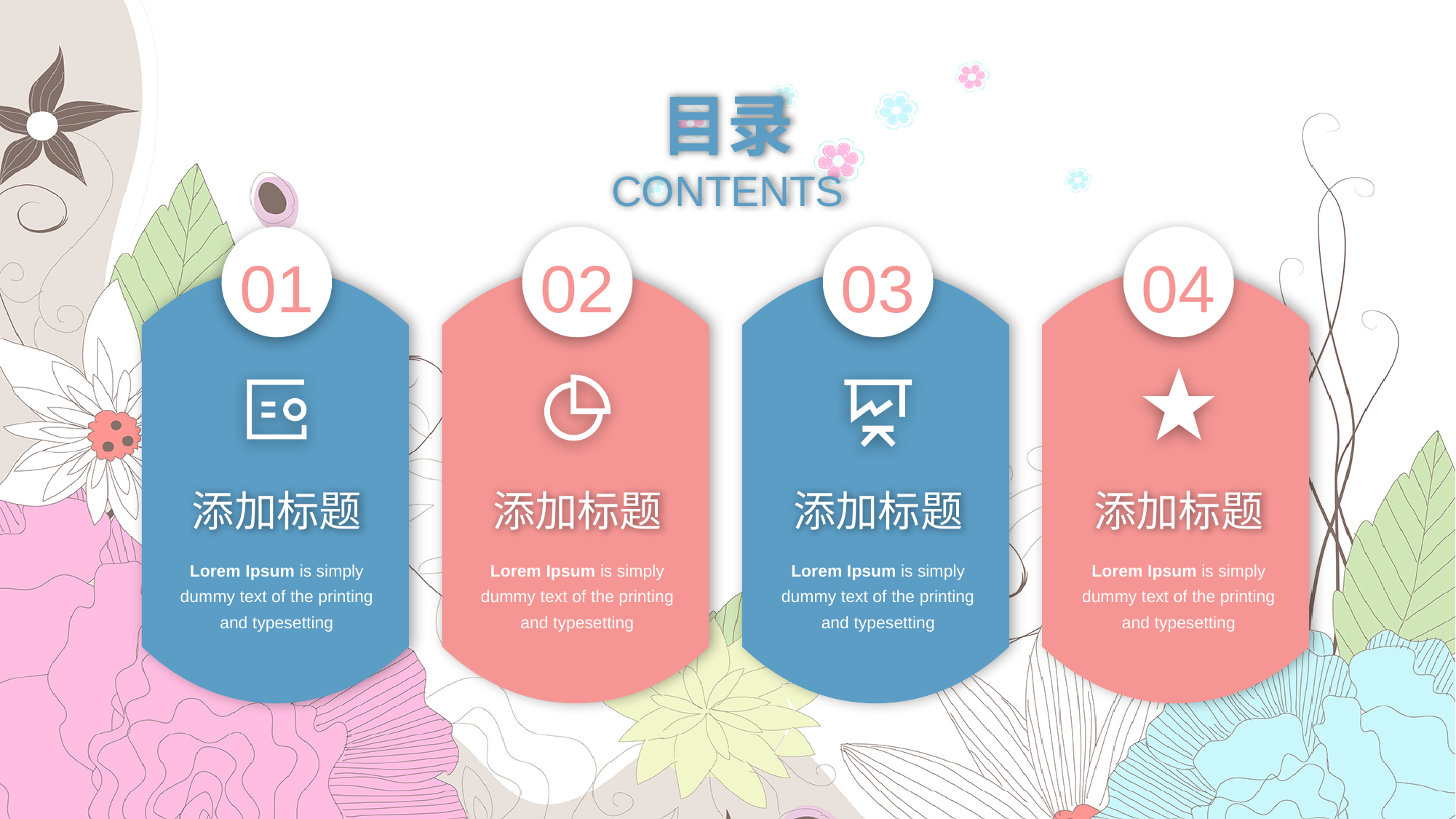

目录
CONTENTS
01
02
03
04

添加标题
添加标题
添加标题
添加标题
Lorem Ipsum is simply
 dummy text of the printing
and typesetting
Lorem Ipsum is simply
 dummy text of the printing
and typesetting
Lorem Ipsum is simply
 dummy text of the printing
and typesetting
Lorem Ipsum is simply
 dummy text of the printing
and typesetting